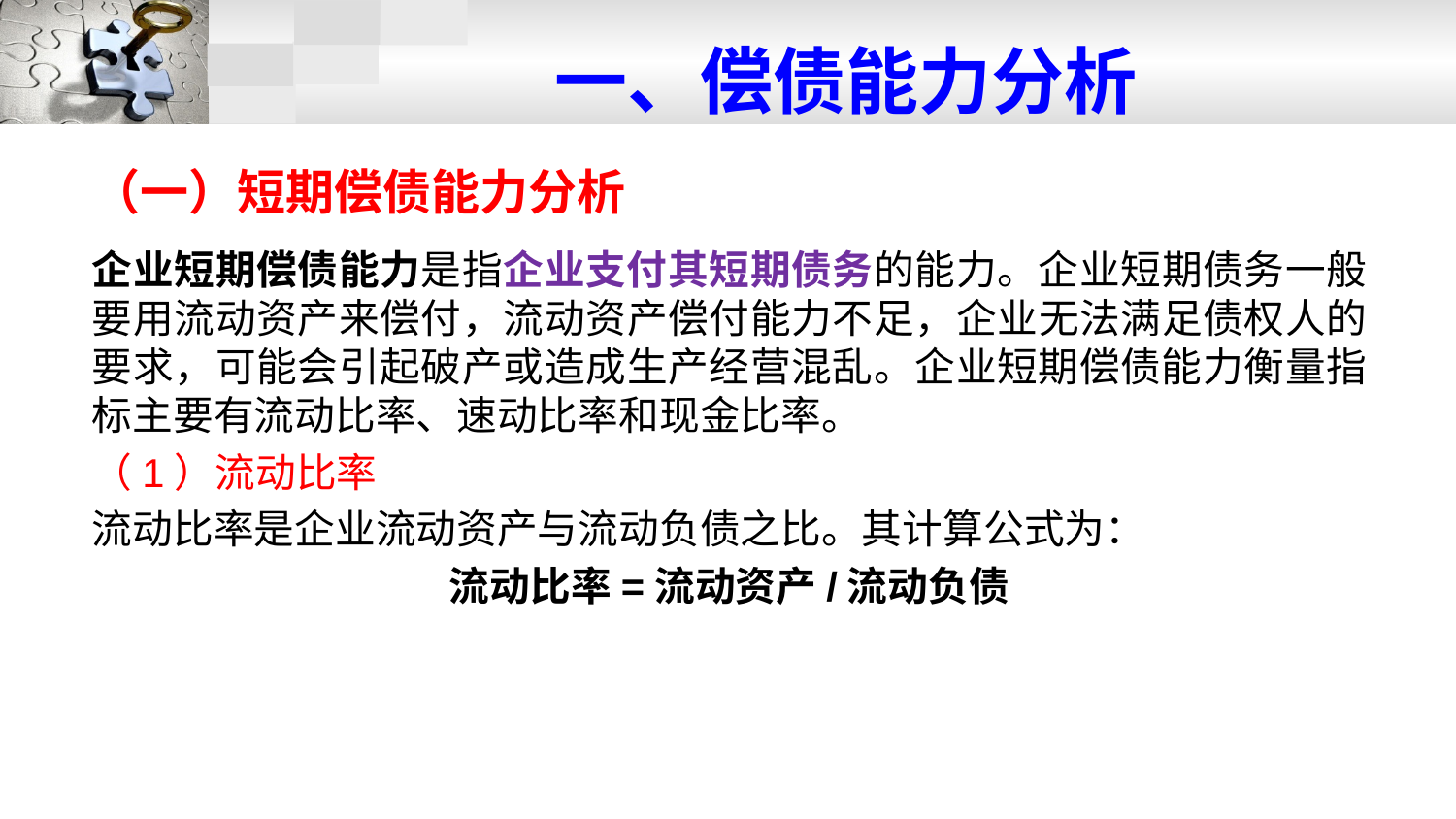

# 一、偿债能力分析
（一）短期偿债能力分析
企业短期偿债能力是指企业支付其短期债务的能力。企业短期债务一般要用流动资产来偿付，流动资产偿付能力不足，企业无法满足债权人的要求，可能会引起破产或造成生产经营混乱。企业短期偿债能力衡量指标主要有流动比率、速动比率和现金比率。
（1）流动比率
流动比率是企业流动资产与流动负债之比。其计算公式为：
流动比率=流动资产/流动负债